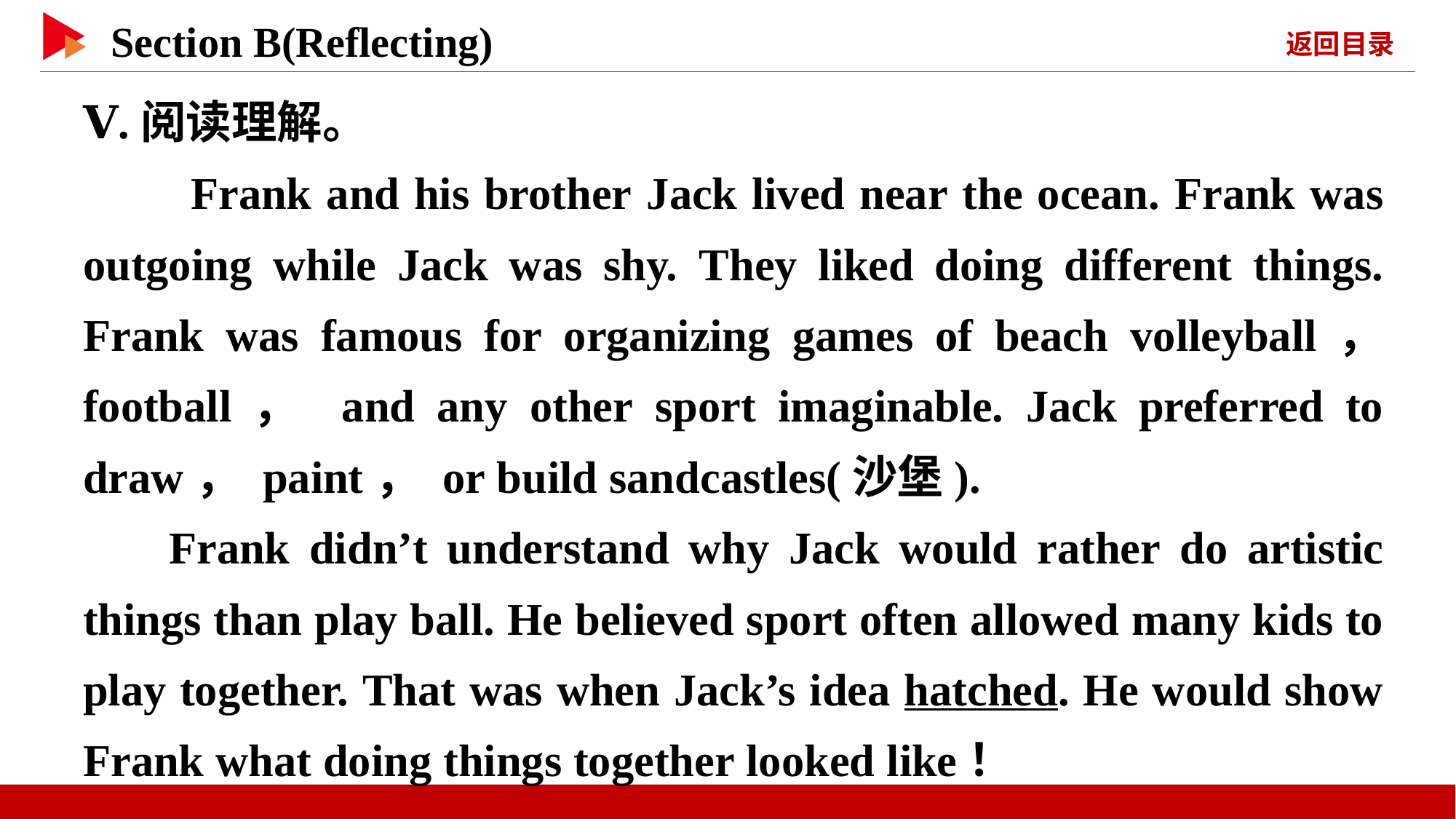

Ⅴ.阅读理解。
　　Frank and his brother Jack lived near the ocean. Frank was outgoing while Jack was shy. They liked doing different things. Frank was famous for organizing games of beach volleyball， football， and any other sport imaginable. Jack preferred to draw， paint， or build sandcastles(沙堡).
Frank didn’t understand why Jack would rather do artistic things than play ball. He believed sport often allowed many kids to play together. That was when Jack’s idea hatched. He would show Frank what doing things together looked like！